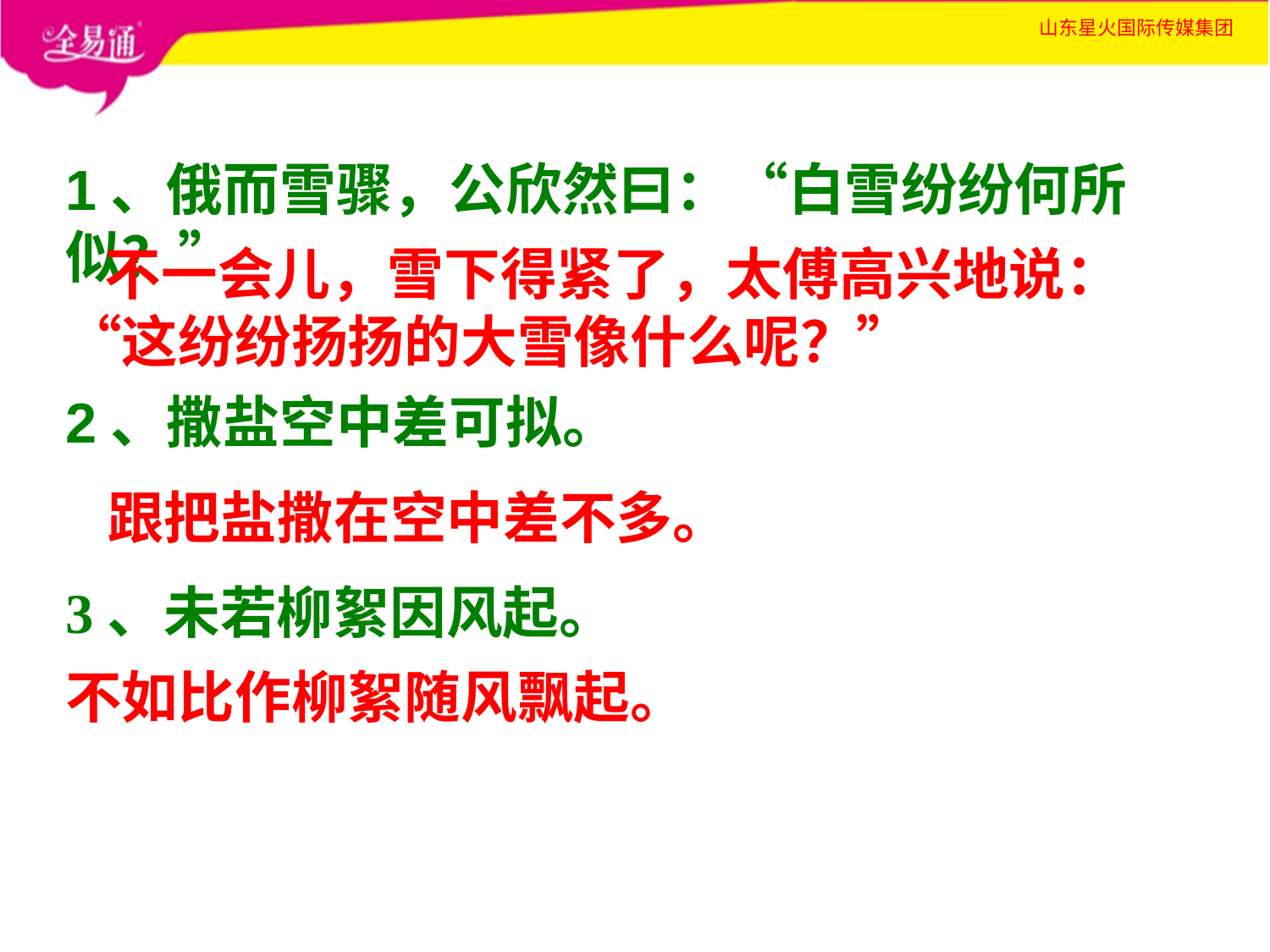

1、俄而雪骤，公欣然曰：“白雪纷纷何所似？”
  不一会儿，雪下得紧了，太傅高兴地说： “这纷纷扬扬的大雪像什么呢？”
2、撒盐空中差可拟。
跟把盐撒在空中差不多。
3、未若柳絮因风起。
不如比作柳絮随风飘起。